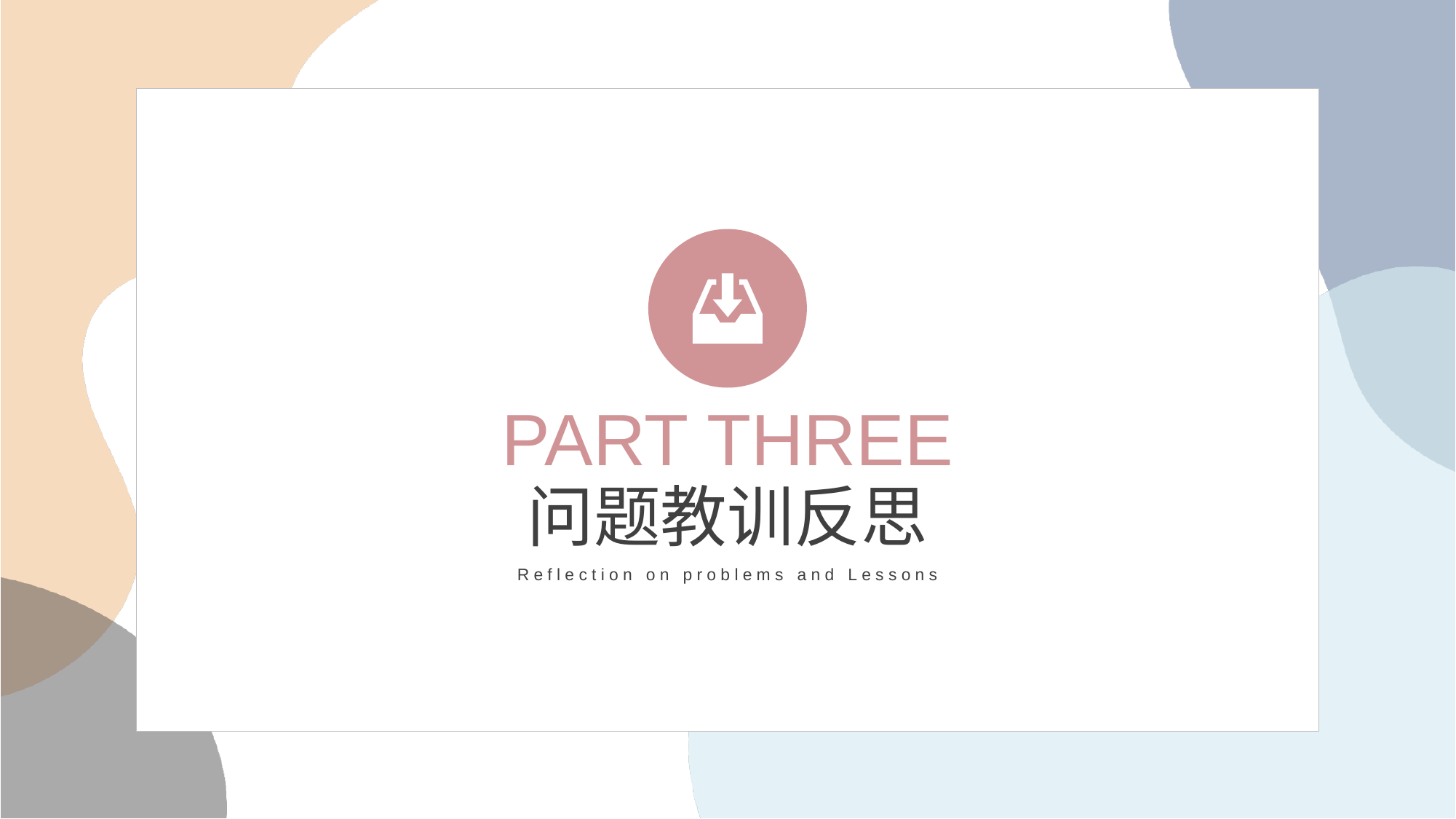

PART THREE
问题教训反思
Reflection on problems and Lessons